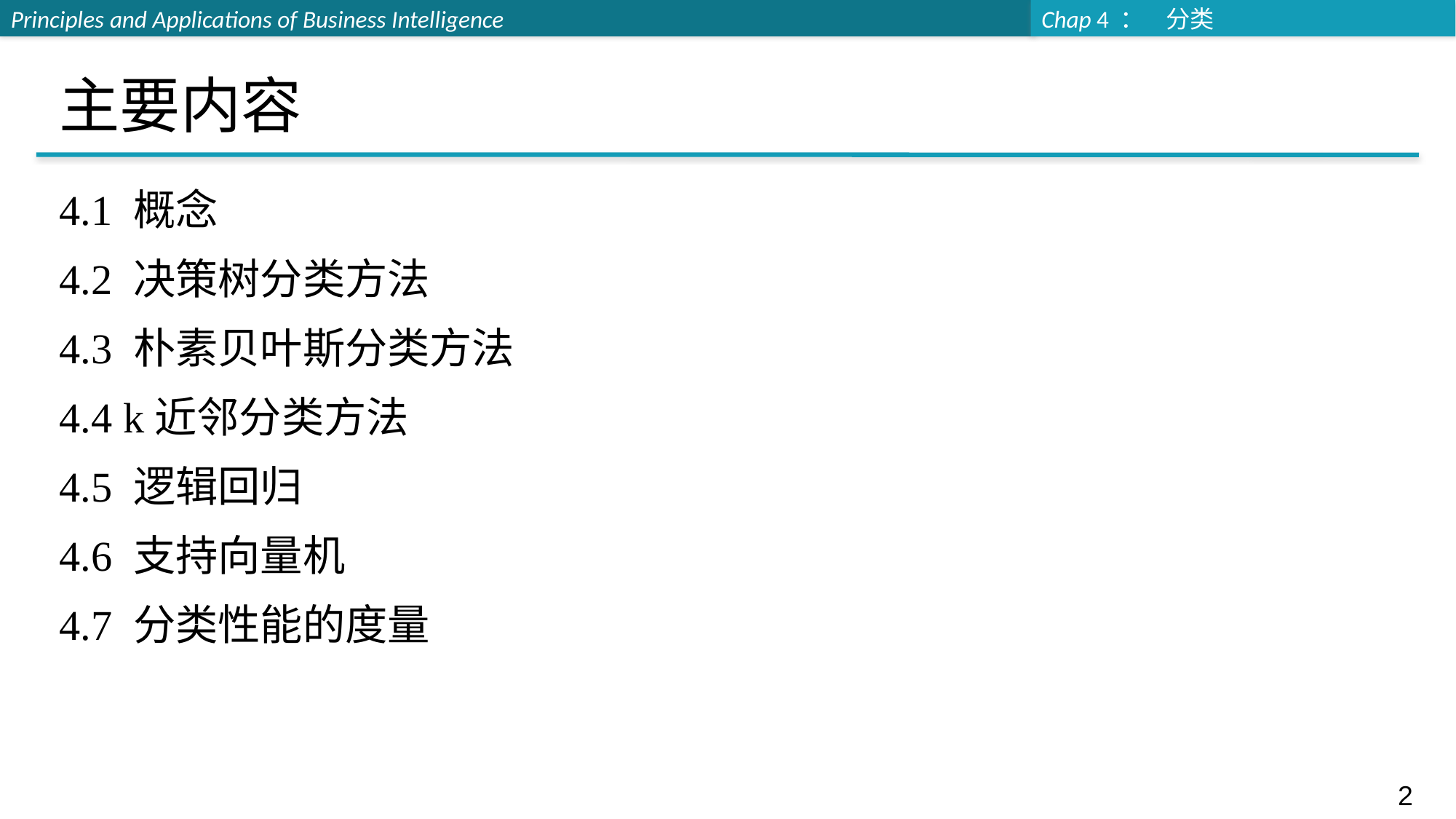

# 主要内容
4.1 概念
4.2 决策树分类方法
4.3 朴素贝叶斯分类方法
4.4 k近邻分类方法
4.5 逻辑回归
4.6 支持向量机
4.7 分类性能的度量